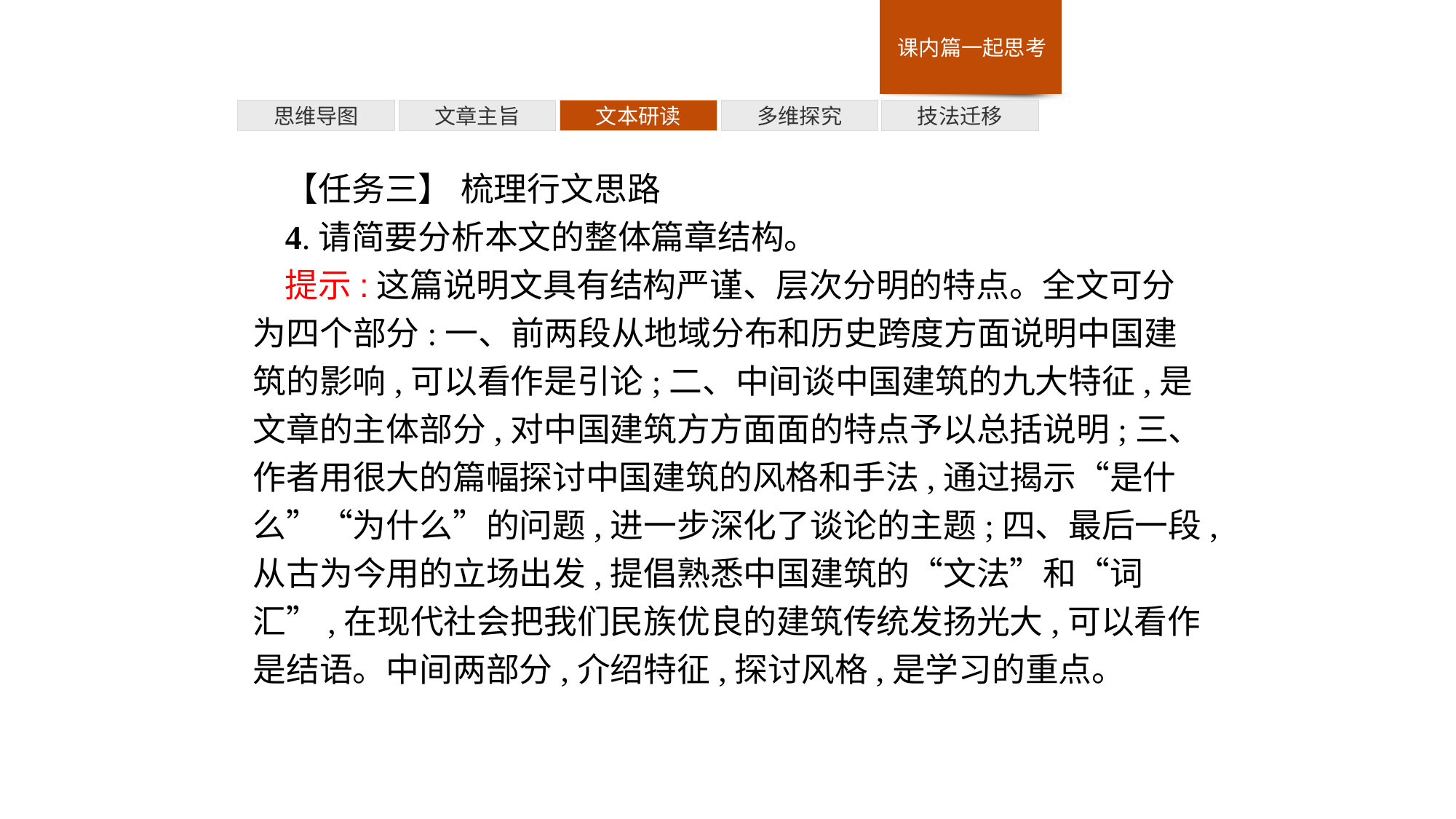

多维探究
思维导图
文章主旨
文本研读
技法迁移
【任务三】 梳理行文思路
4.请简要分析本文的整体篇章结构。
提示:这篇说明文具有结构严谨、层次分明的特点。全文可分为四个部分:一、前两段从地域分布和历史跨度方面说明中国建筑的影响,可以看作是引论;二、中间谈中国建筑的九大特征,是文章的主体部分,对中国建筑方方面面的特点予以总括说明;三、作者用很大的篇幅探讨中国建筑的风格和手法,通过揭示“是什么”“为什么”的问题,进一步深化了谈论的主题;四、最后一段,从古为今用的立场出发,提倡熟悉中国建筑的“文法”和“词汇”,在现代社会把我们民族优良的建筑传统发扬光大,可以看作是结语。中间两部分,介绍特征,探讨风格,是学习的重点。